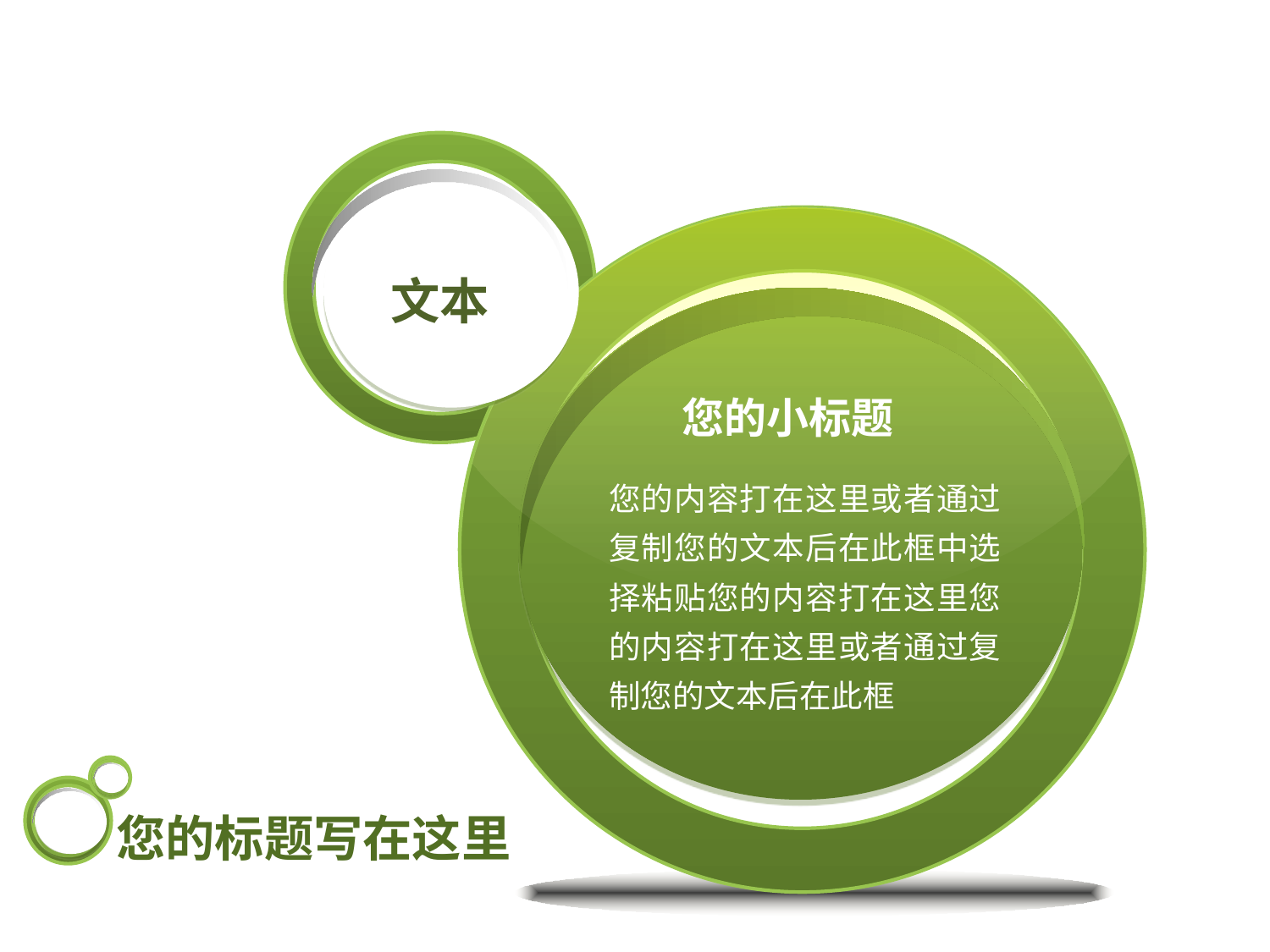

文本

您的小标题
您的内容打在这里或者通过复制您的文本后在此框中选择粘贴您的内容打在这里您的内容打在这里或者通过复制您的文本后在此框

您的标题写在这里